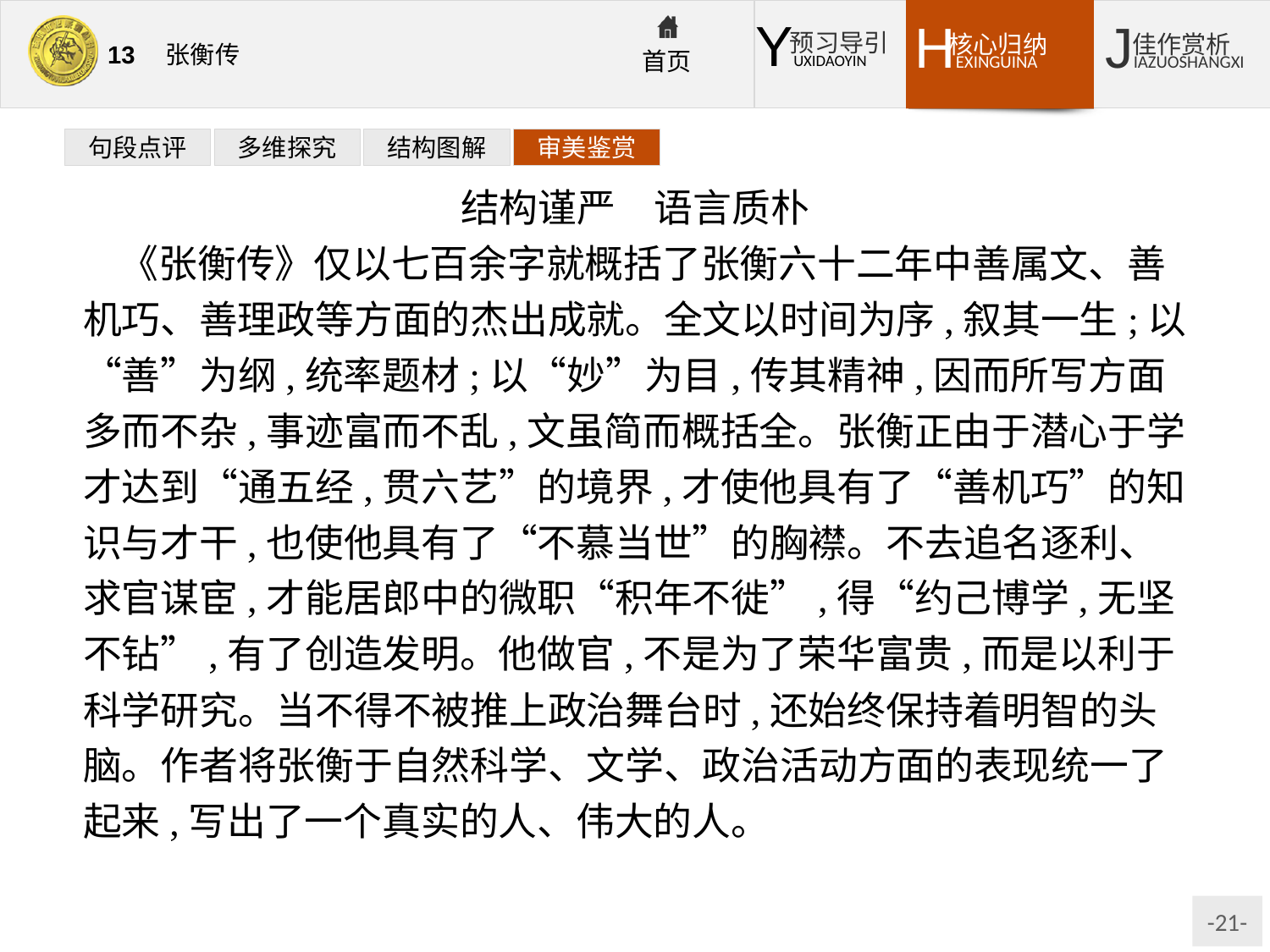

句段点评
多维探究
结构图解
审美鉴赏
结构谨严　语言质朴
《张衡传》仅以七百余字就概括了张衡六十二年中善属文、善机巧、善理政等方面的杰出成就。全文以时间为序,叙其一生;以“善”为纲,统率题材;以“妙”为目,传其精神,因而所写方面多而不杂,事迹富而不乱,文虽简而概括全。张衡正由于潜心于学才达到“通五经,贯六艺”的境界,才使他具有了“善机巧”的知识与才干,也使他具有了“不慕当世”的胸襟。不去追名逐利、求官谋宦,才能居郎中的微职“积年不徙”,得“约己博学,无坚不钻”,有了创造发明。他做官,不是为了荣华富贵,而是以利于科学研究。当不得不被推上政治舞台时,还始终保持着明智的头脑。作者将张衡于自然科学、文学、政治活动方面的表现统一了起来,写出了一个真实的人、伟大的人。